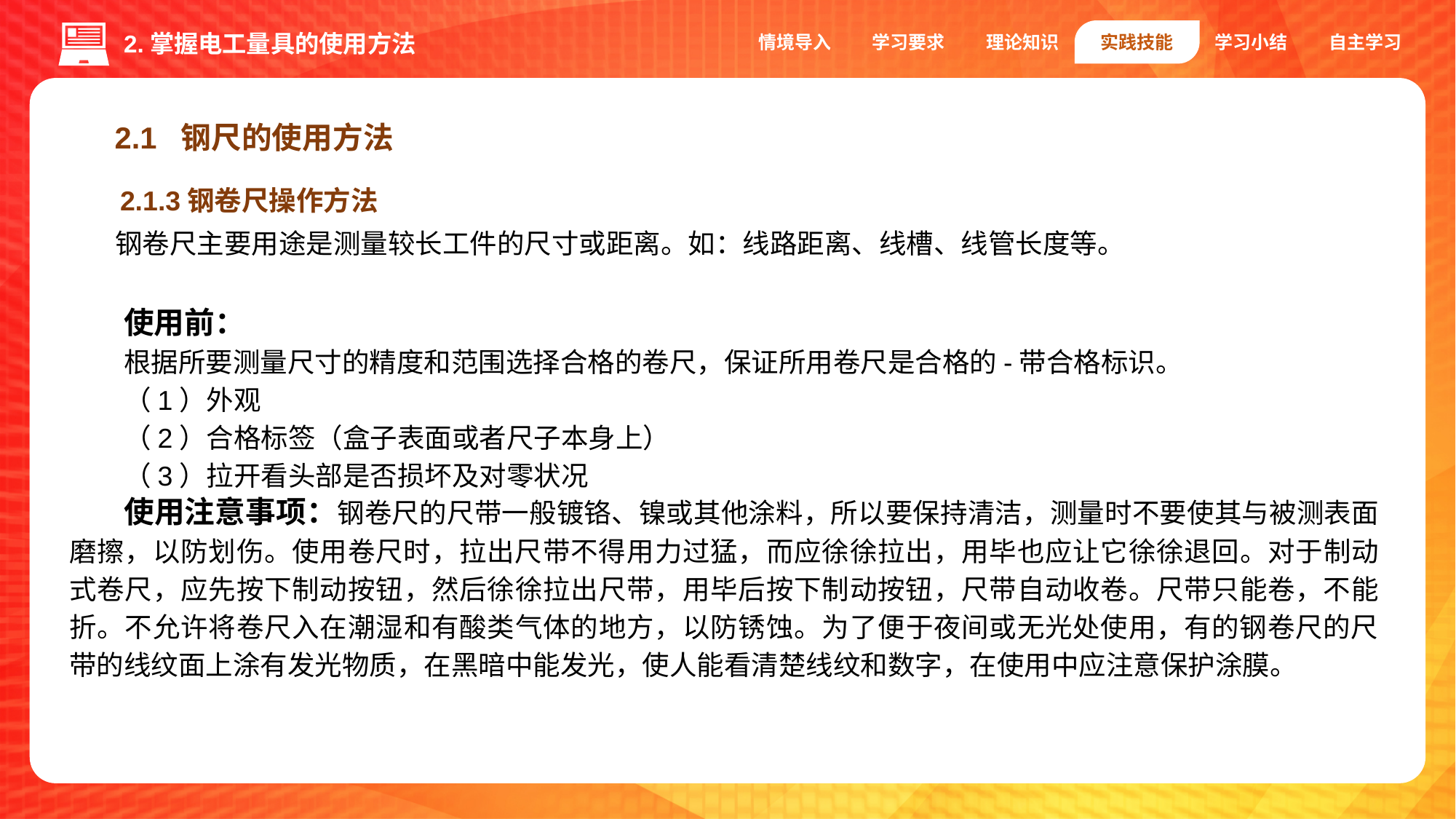

情境导入
学习要求
理论知识
实践技能
学习小结
自主学习

2.掌握电工量具的使用方法
2.1  钢尺的使用方法
2.1.3钢卷尺操作方法
钢卷尺主要用途是测量较长工件的尺寸或距离。如：线路距离、线槽、线管长度等。
使用前：
根据所要测量尺寸的精度和范围选择合格的卷尺，保证所用卷尺是合格的-带合格标识。
（1）外观
（2）合格标签（盒子表面或者尺子本身上）
（3）拉开看头部是否损坏及对零状况
使用注意事项：钢卷尺的尺带一般镀铬、镍或其他涂料，所以要保持清洁，测量时不要使其与被测表面磨擦，以防划伤。使用卷尺时，拉出尺带不得用力过猛，而应徐徐拉出，用毕也应让它徐徐退回。对于制动式卷尺，应先按下制动按钮，然后徐徐拉出尺带，用毕后按下制动按钮，尺带自动收卷。尺带只能卷，不能折。不允许将卷尺入在潮湿和有酸类气体的地方，以防锈蚀。为了便于夜间或无光处使用，有的钢卷尺的尺带的线纹面上涂有发光物质，在黑暗中能发光，使人能看清楚线纹和数字，在使用中应注意保护涂膜。